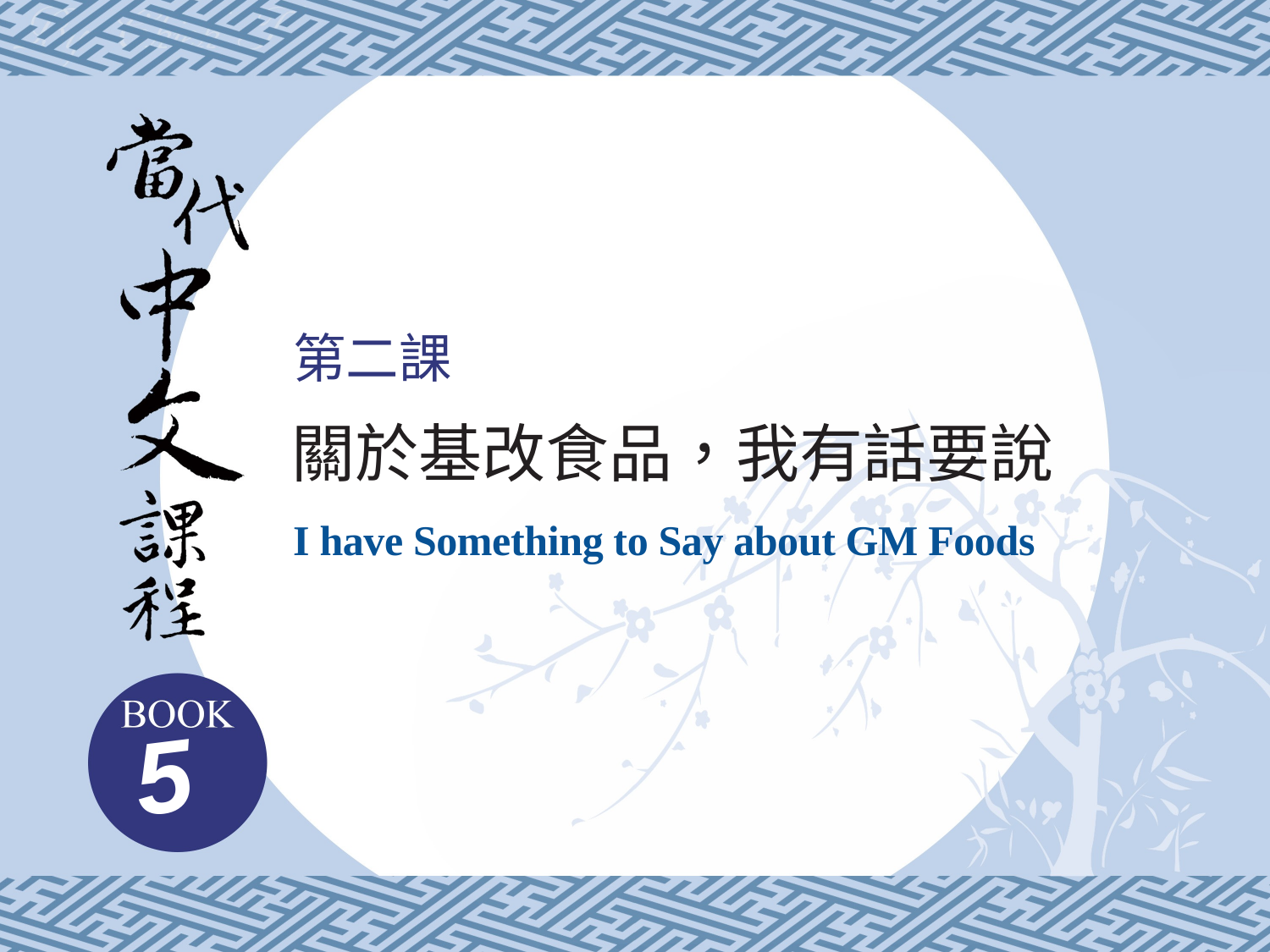

第二課
關於基改食品，我有話要說
I have Something to Say about GM Foods
5